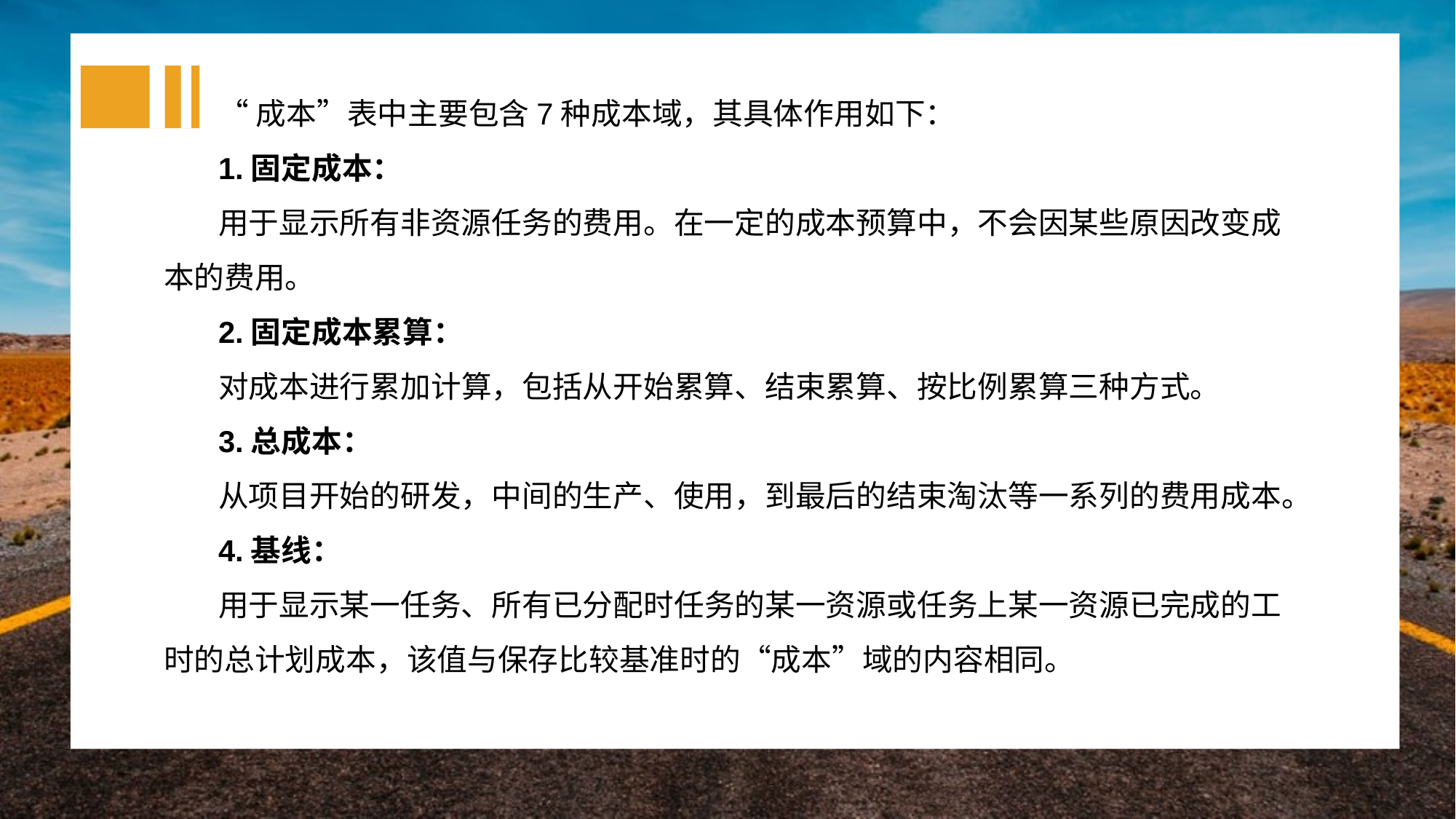

“成本”表中主要包含7种成本域，其具体作用如下：
1.固定成本：
用于显示所有非资源任务的费用。在一定的成本预算中，不会因某些原因改变成本的费用。
2.固定成本累算：
对成本进行累加计算，包括从开始累算、结束累算、按比例累算三种方式。
3.总成本：
从项目开始的研发，中间的生产、使用，到最后的结束淘汰等一系列的费用成本。
4.基线：
用于显示某一任务、所有已分配时任务的某一资源或任务上某一资源已完成的工时的总计划成本，该值与保存比较基准时的“成本”域的内容相同。